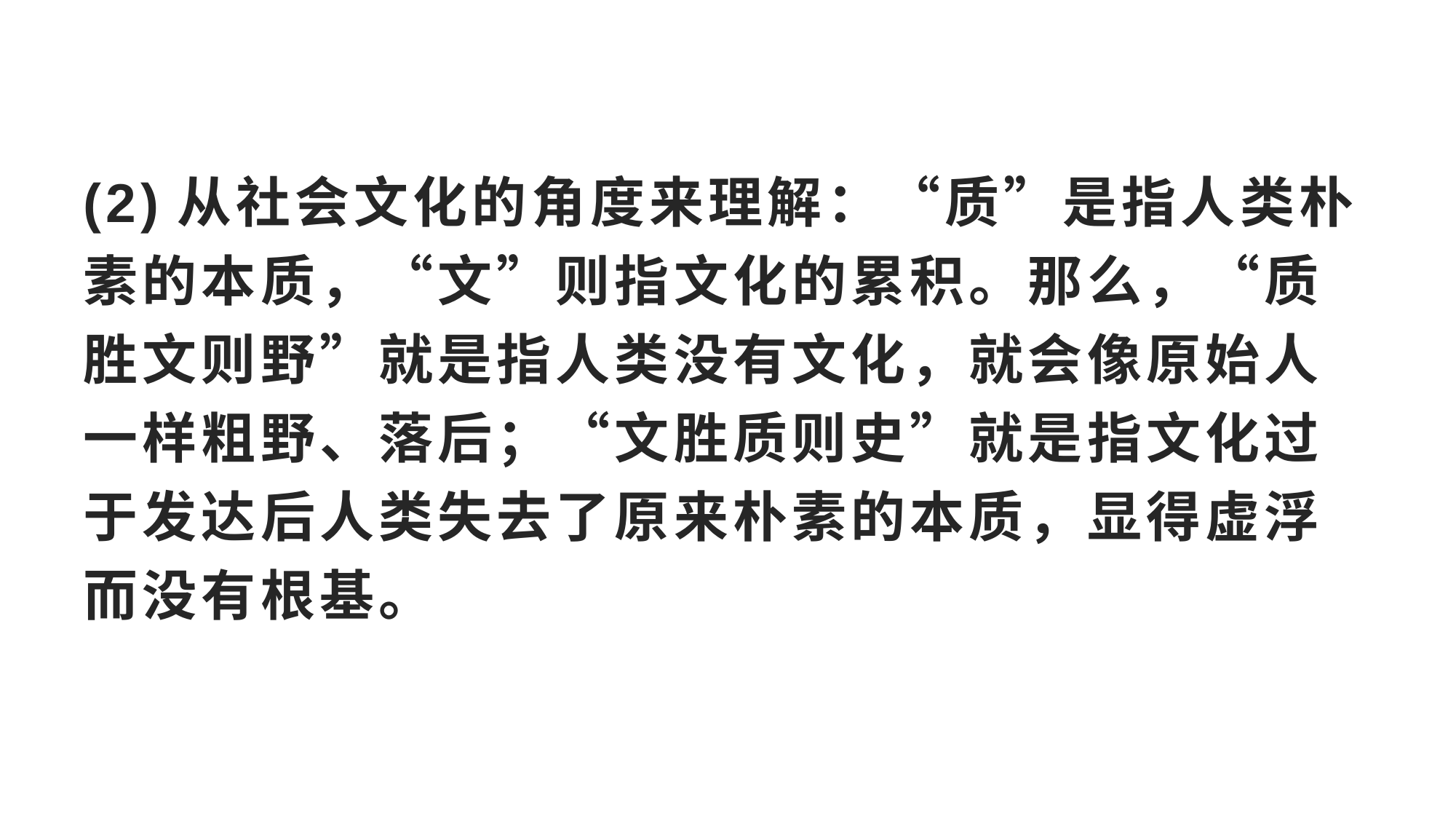

# (2)从社会文化的角度来理解：“质”是指人类朴素的本质，“文”则指文化的累积。那么，“质胜文则野”就是指人类没有文化，就会像原始人一样粗野、落后；“文胜质则史”就是指文化过于发达后人类失去了原来朴素的本质，显得虚浮而没有根基。